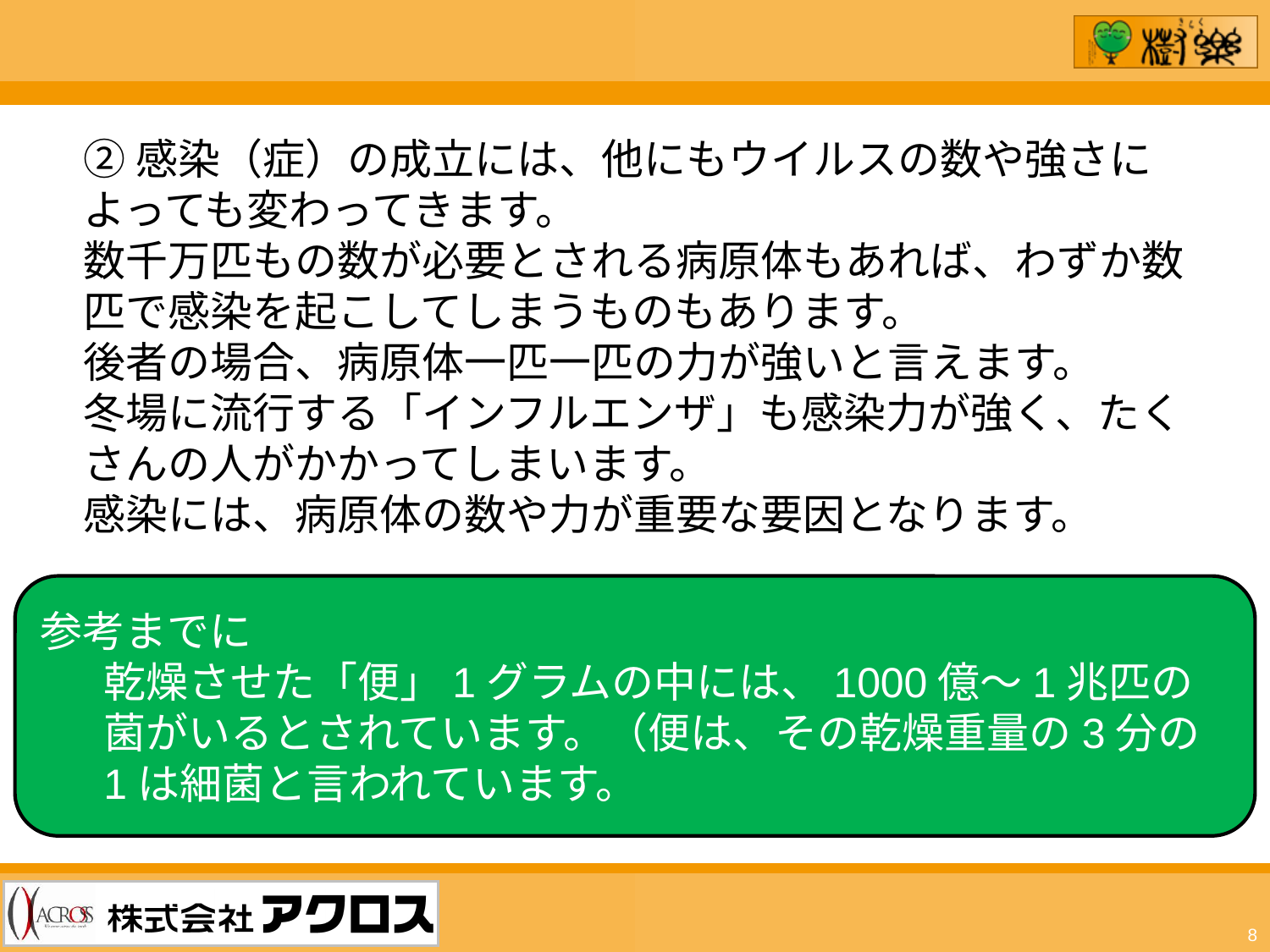

②感染（症）の成立には、他にもウイルスの数や強さによっても変わってきます。
数千万匹もの数が必要とされる病原体もあれば、わずか数匹で感染を起こしてしまうものもあります。
後者の場合、病原体一匹一匹の力が強いと言えます。
冬場に流行する「インフルエンザ」も感染力が強く、たくさんの人がかかってしまいます。
感染には、病原体の数や力が重要な要因となります。
参考までに
乾燥させた「便」1グラムの中には、1000億～1兆匹の菌がいるとされています。（便は、その乾燥重量の3分の1は細菌と言われています。
8